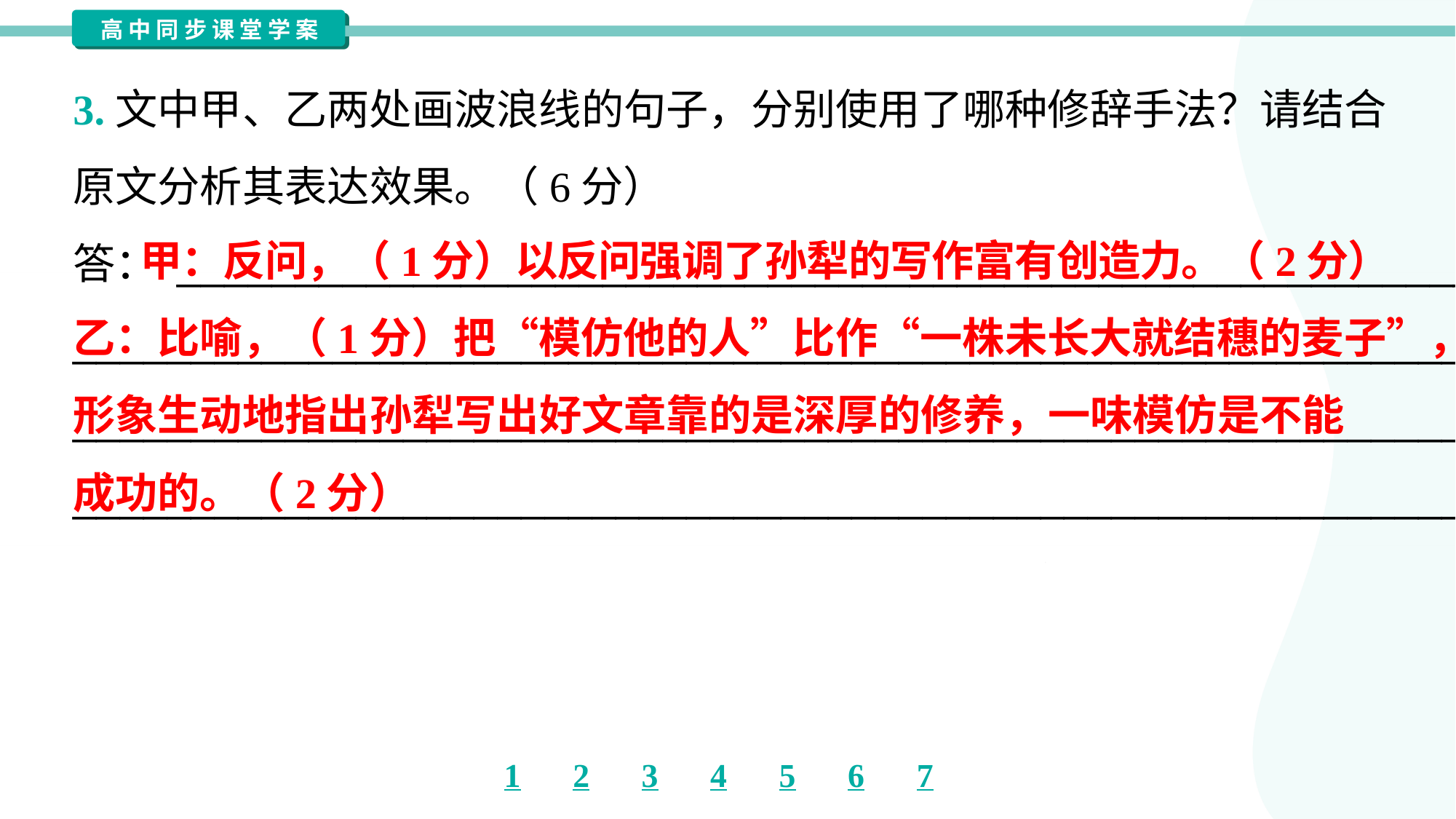

3.文中甲、乙两处画波浪线的句子，分别使用了哪种修辞手法？请结合
原文分析其表达效果。（6分）
答： ________________________________________________________
_____________________________________________________________
_____________________________________________________________
_____________________________________________________________
      甲：反问，（1分）以反问强调了孙犁的写作富有创造力。（2分）
乙：比喻，（1分）把“模仿他的人”比作“一株未长大就结穗的麦子”，
形象生动地指出孙犁写出好文章靠的是深厚的修养，一味模仿是不能
成功的。（2分）